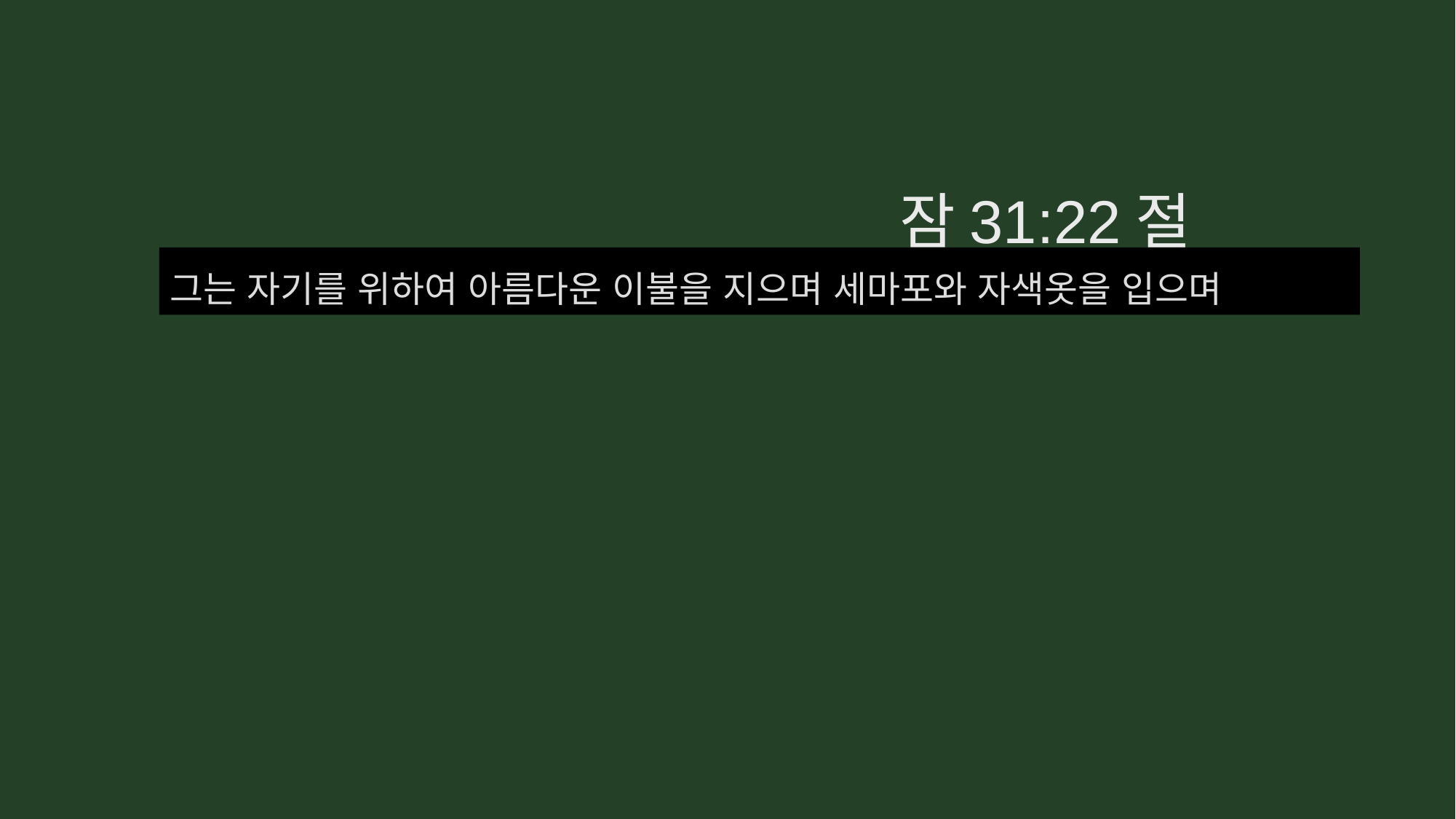

잠31:22절
그는 자기를 위하여 아름다운 이불을 지으며 세마포와 자색옷을 입으며